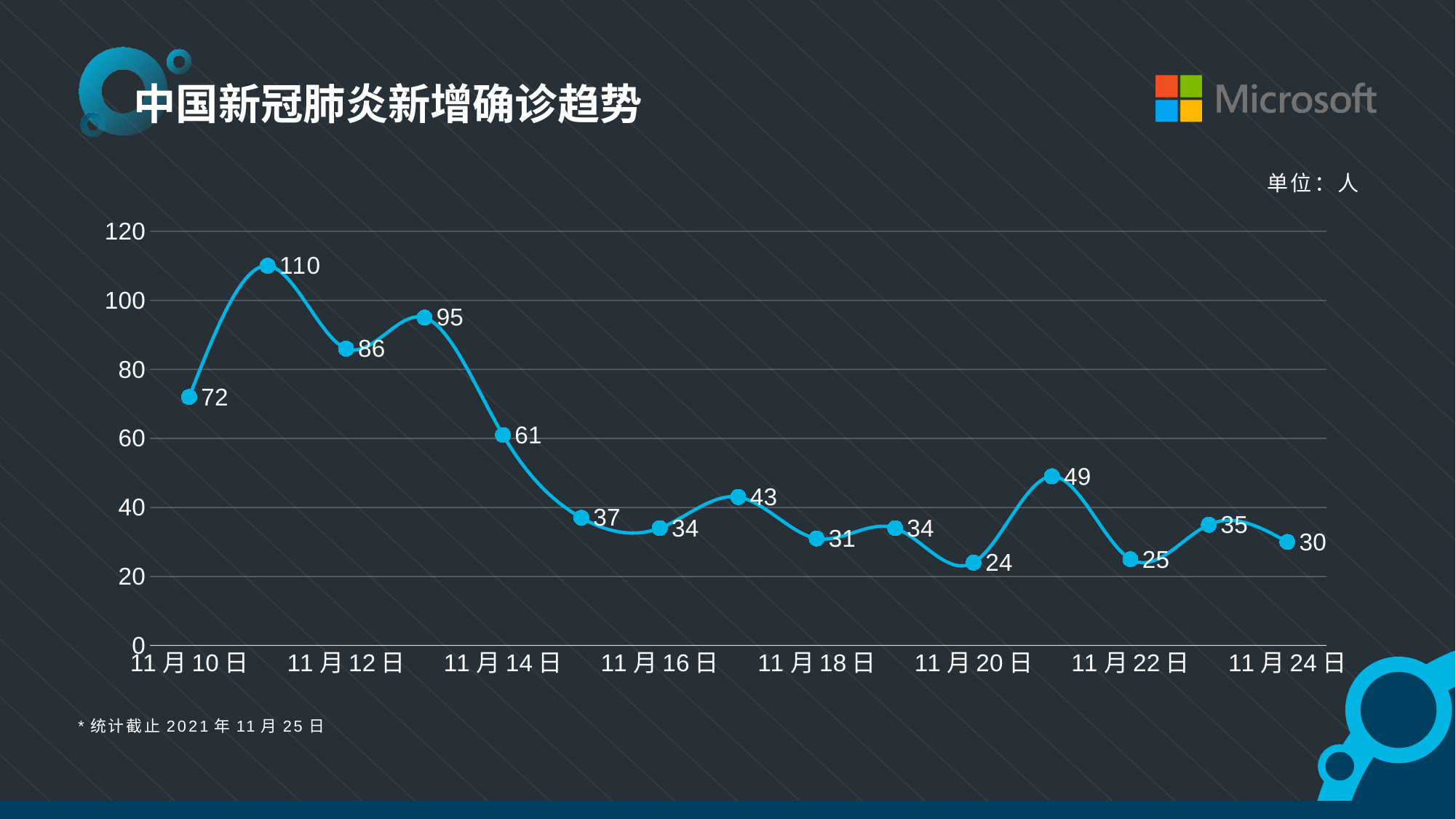

中国新冠肺炎新增确诊趋势
单位：人

### Chart

| Category | 系列 1 |
|---|---|
| 44510 | 72.0 |
| 44511 | 110.0 |
| 44512 | 86.0 |
| 44513 | 95.0 |
| 44514 | 61.0 |
| 44515 | 37.0 |
| 44516 | 34.0 |
| 44517 | 43.0 |
| 44518 | 31.0 |
| 44519 | 34.0 |
| 44520 | 24.0 |
| 44521 | 49.0 |
| 44522 | 25.0 |
| 44523 | 35.0 |
| 44524 | 30.0 |
*统计截止2021年11月25日